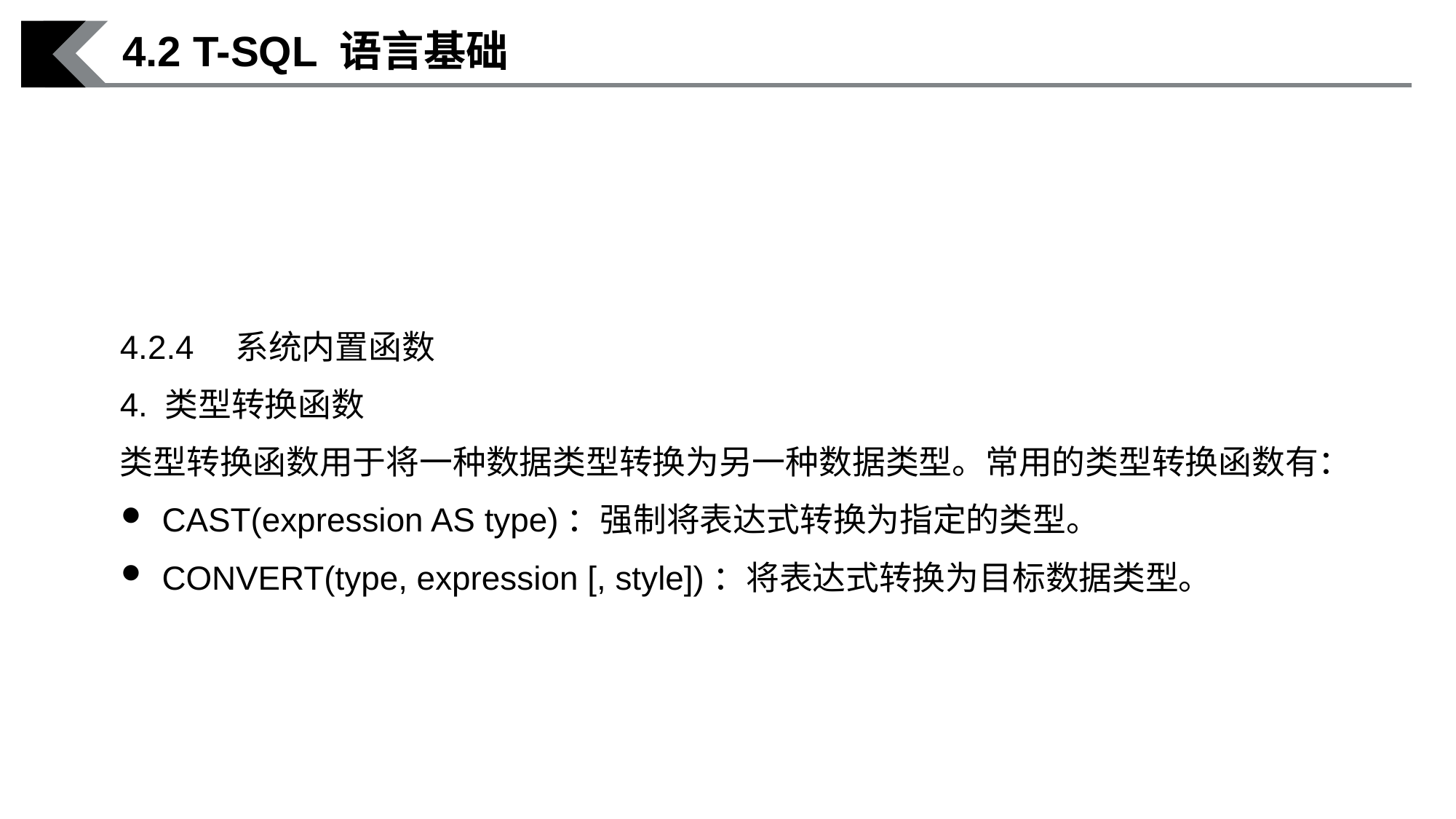

4.2 T-SQL 语言基础
4.2.4　系统内置函数
4. 类型转换函数
类型转换函数用于将一种数据类型转换为另一种数据类型。常用的类型转换函数有：
CAST(expression AS type)：强制将表达式转换为指定的类型。
CONVERT(type, expression [, style])：将表达式转换为目标数据类型。